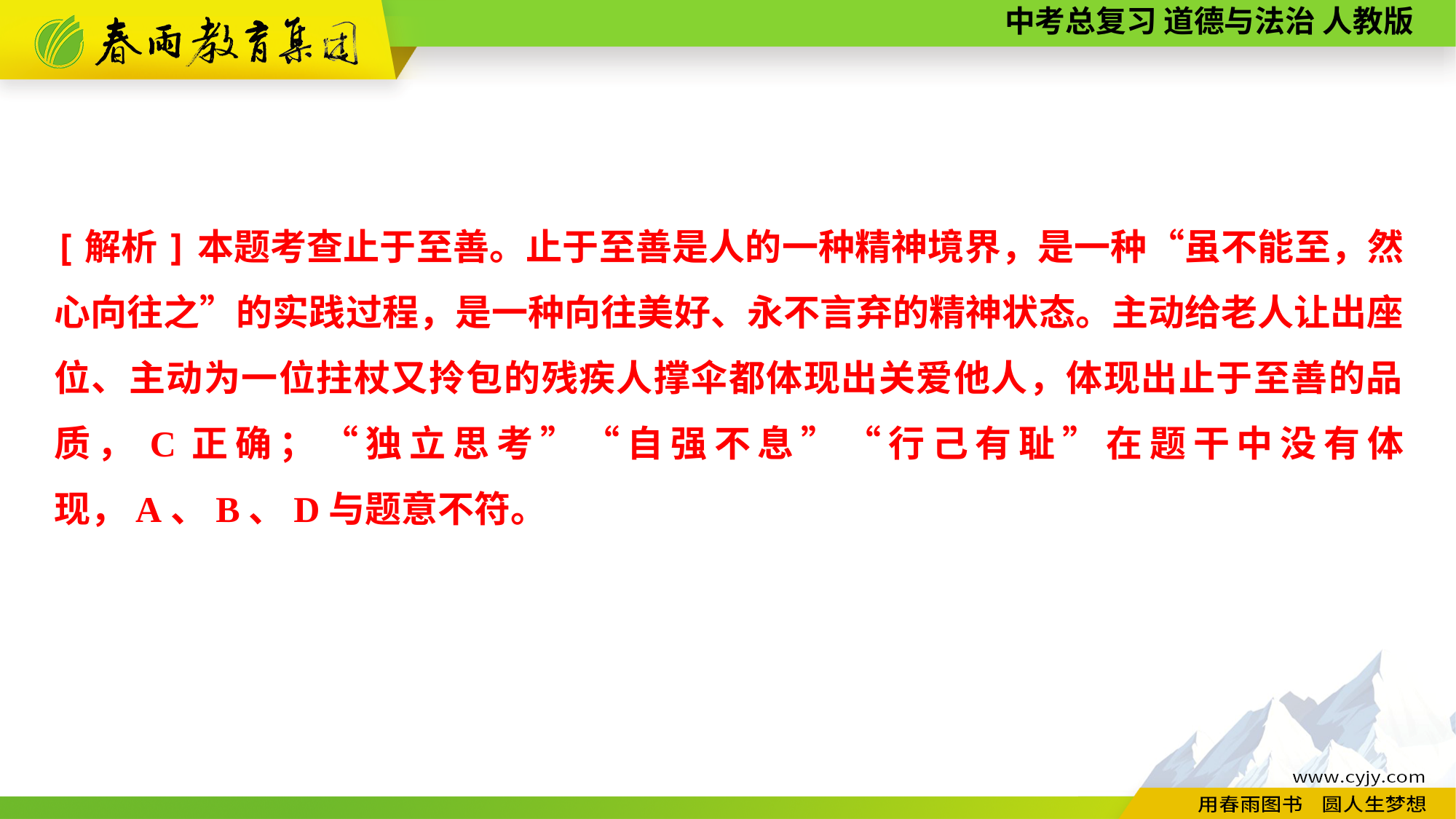

[解析]本题考查止于至善。止于至善是人的一种精神境界，是一种“虽不能至，然心向往之”的实践过程，是一种向往美好、永不言弃的精神状态。主动给老人让出座位、主动为一位拄杖又拎包的残疾人撑伞都体现出关爱他人，体现出止于至善的品质，C正确；“独立思考”“自强不息”“行己有耻”在题干中没有体现，A、B、D与题意不符。